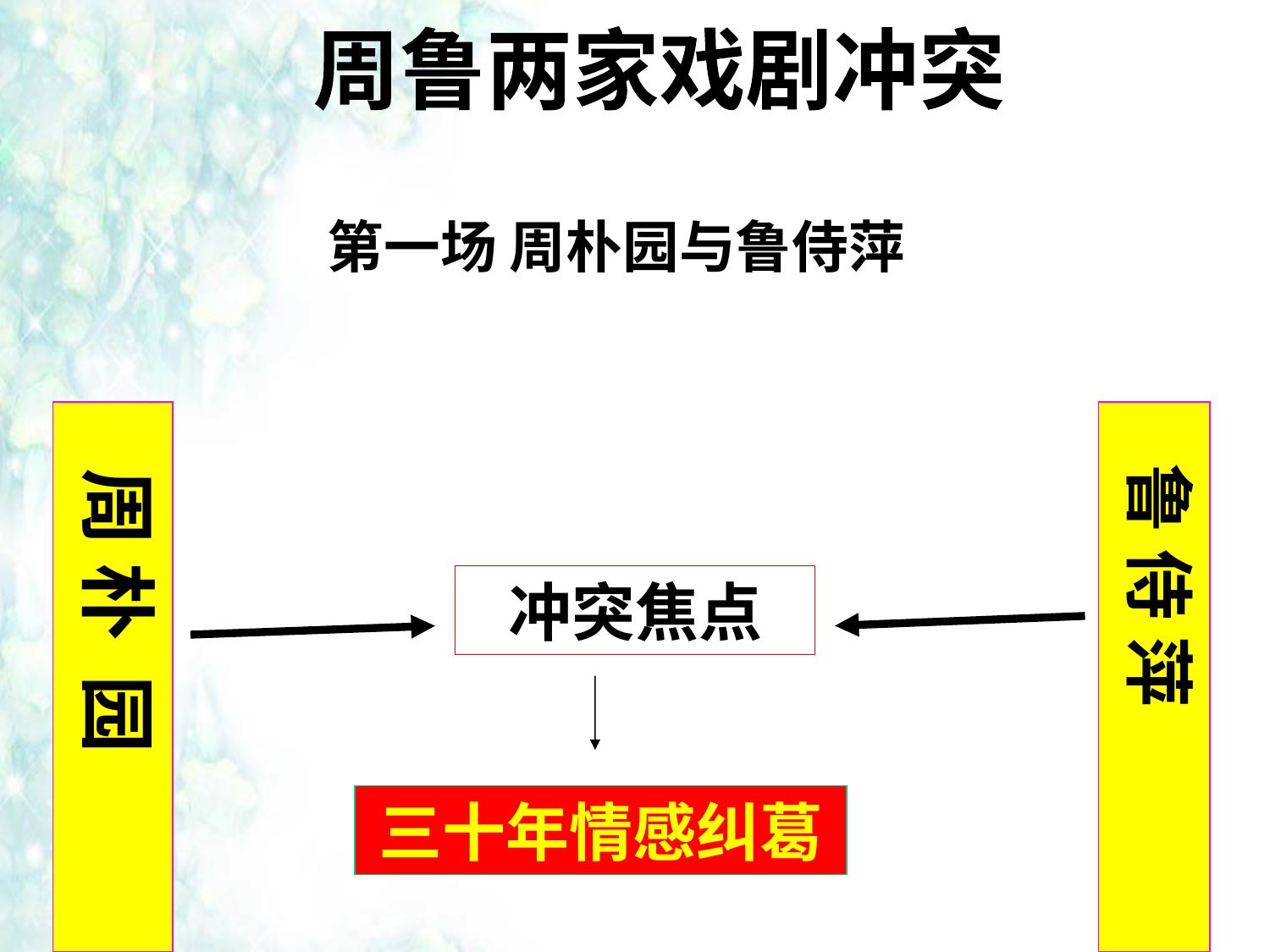

周鲁两家戏剧冲突
第一场 周朴园与鲁侍萍
  周 朴  园
  鲁 侍 萍
冲突焦点

三十年情感纠葛